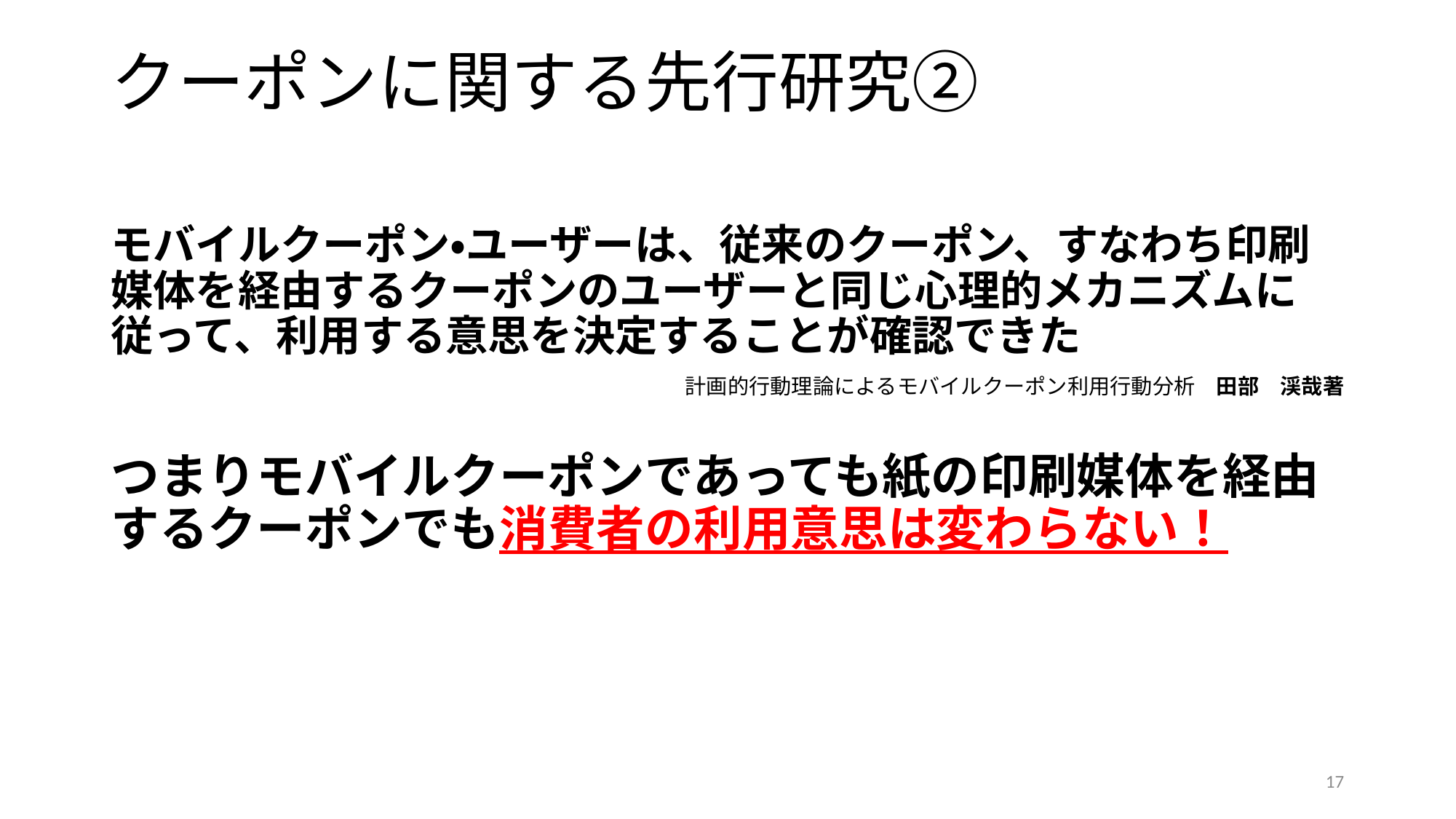

# クーポンに関する先行研究②
モバイルクーポン・ユーザーは、従来のクーポン、すなわち印刷媒体を経由するクーポンのユーザーと同じ心理的メカニズムに従って、利用する意思を決定することが確認できた
計画的行動理論によるモバイルクーポン利用行動分析　田部　渓哉著

つまりモバイルクーポンであっても紙の印刷媒体を経由するクーポンでも消費者の利用意思は変わらない！

17